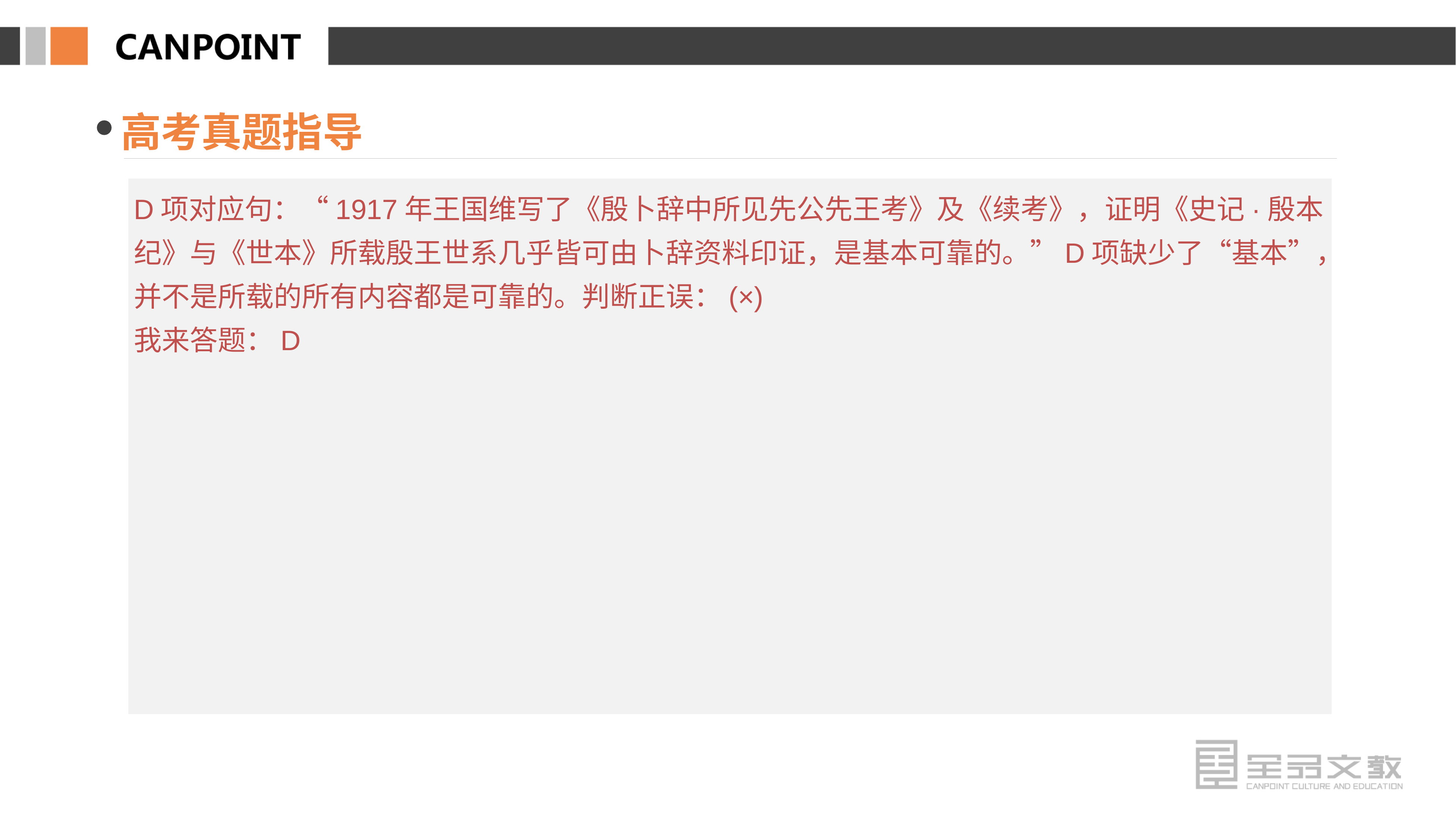

高考真题指导

D项对应句：“1917年王国维写了《殷卜辞中所见先公先王考》及《续考》，证明《史记·殷本纪》与《世本》所载殷王世系几乎皆可由卜辞资料印证，是基本可靠的。”D项缺少了“基本”，并不是所载的所有内容都是可靠的。判断正误：(×)
我来答题：D